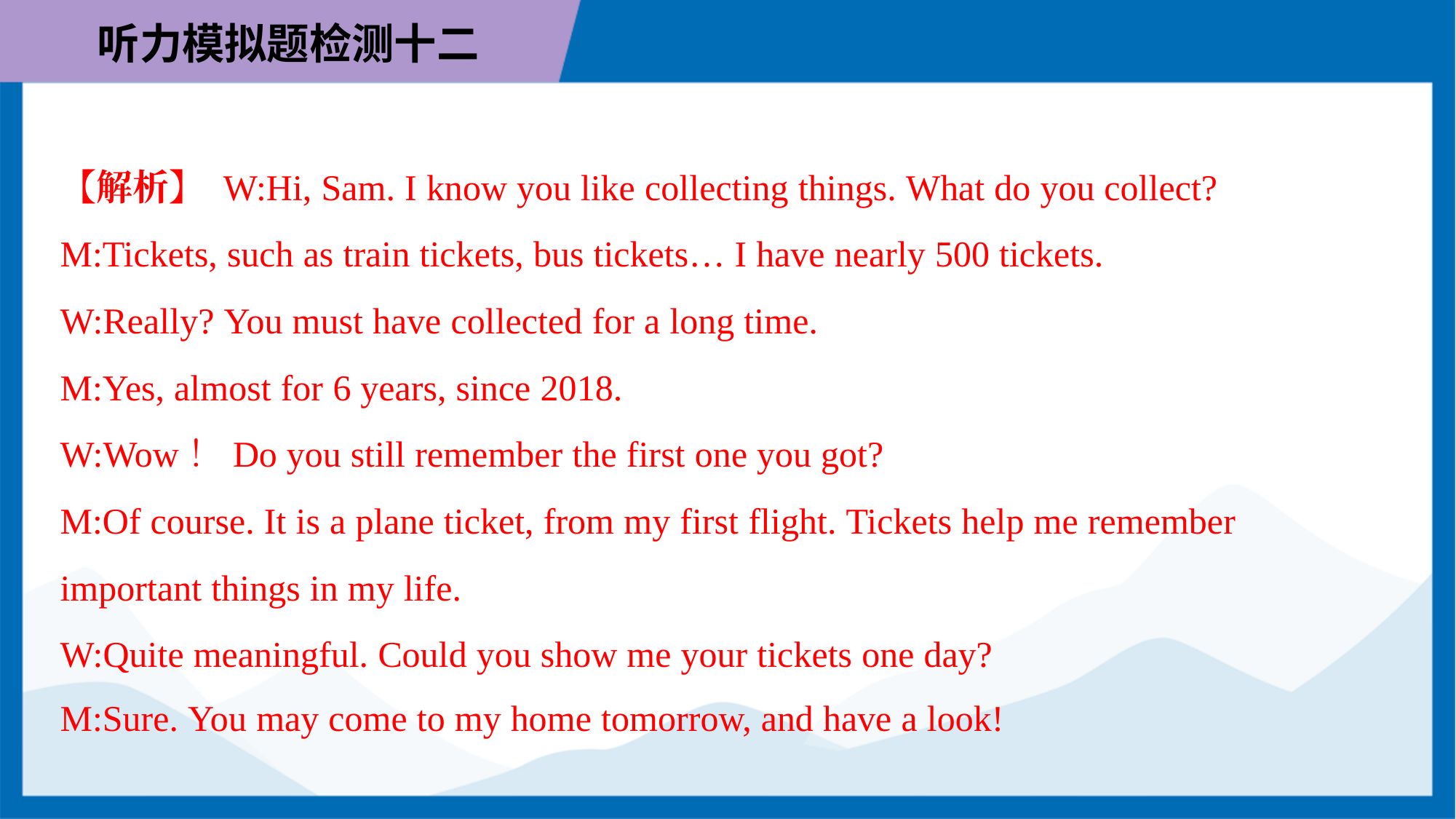

【解析】 W:Hi, Sam. I know you like collecting things. What do you collect?
M:Tickets, such as train tickets, bus tickets… I have nearly 500 tickets.
W:Really? You must have collected for a long time.
M:Yes, almost for 6 years, since 2018.
W:Wow！Do you still remember the first one you got?
M:Of course. It is a plane ticket, from my first flight. Tickets help me remember
important things in my life.
W:Quite meaningful. Could you show me your tickets one day?
M:Sure. You may come to my home tomorrow, and have a look!